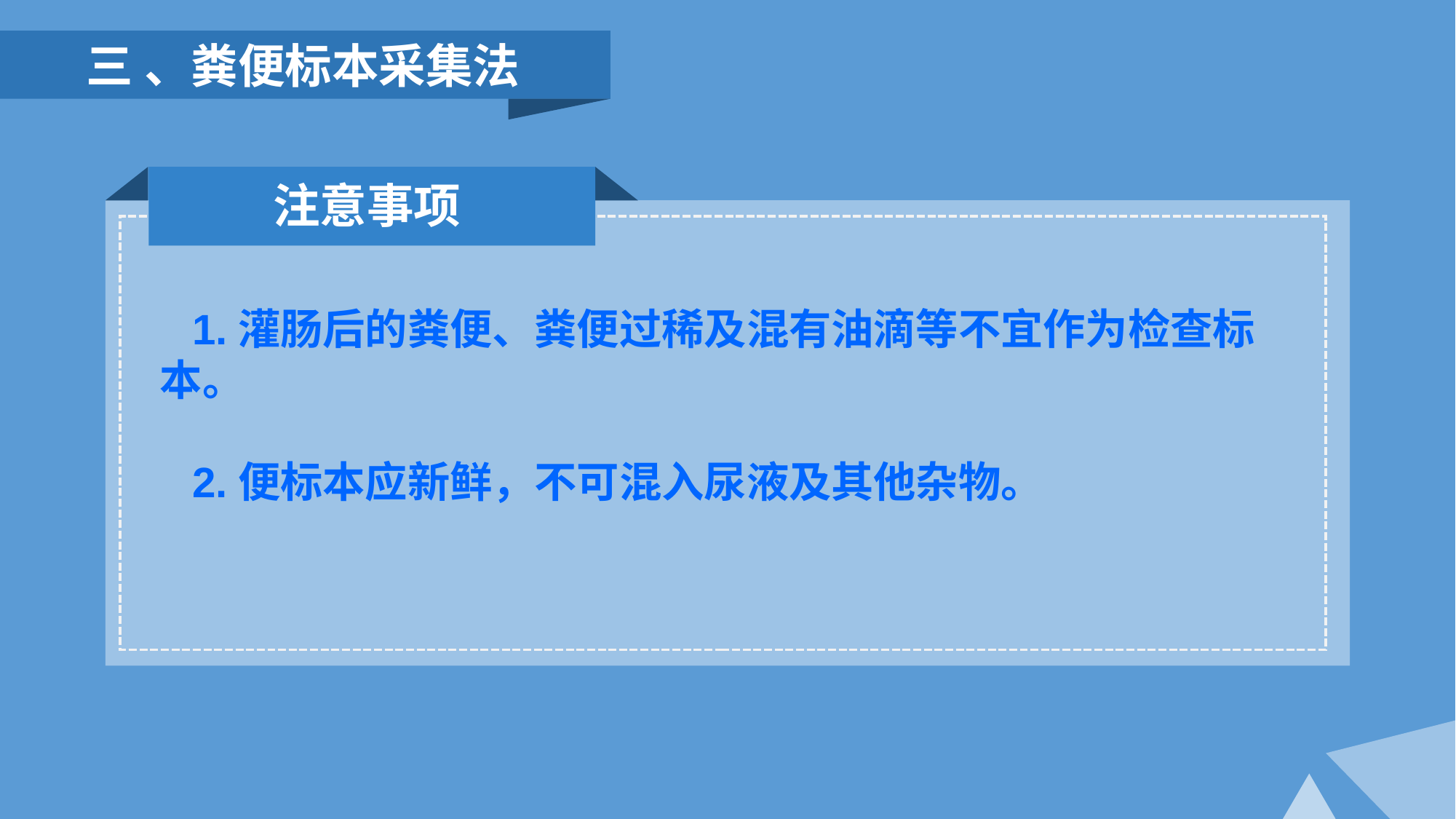

三 、粪便标本采集法

注意事项

1.灌肠后的粪便、粪便过稀及混有油滴等不宜作为检查标本。

2.便标本应新鲜，不可混入尿液及其他杂物。